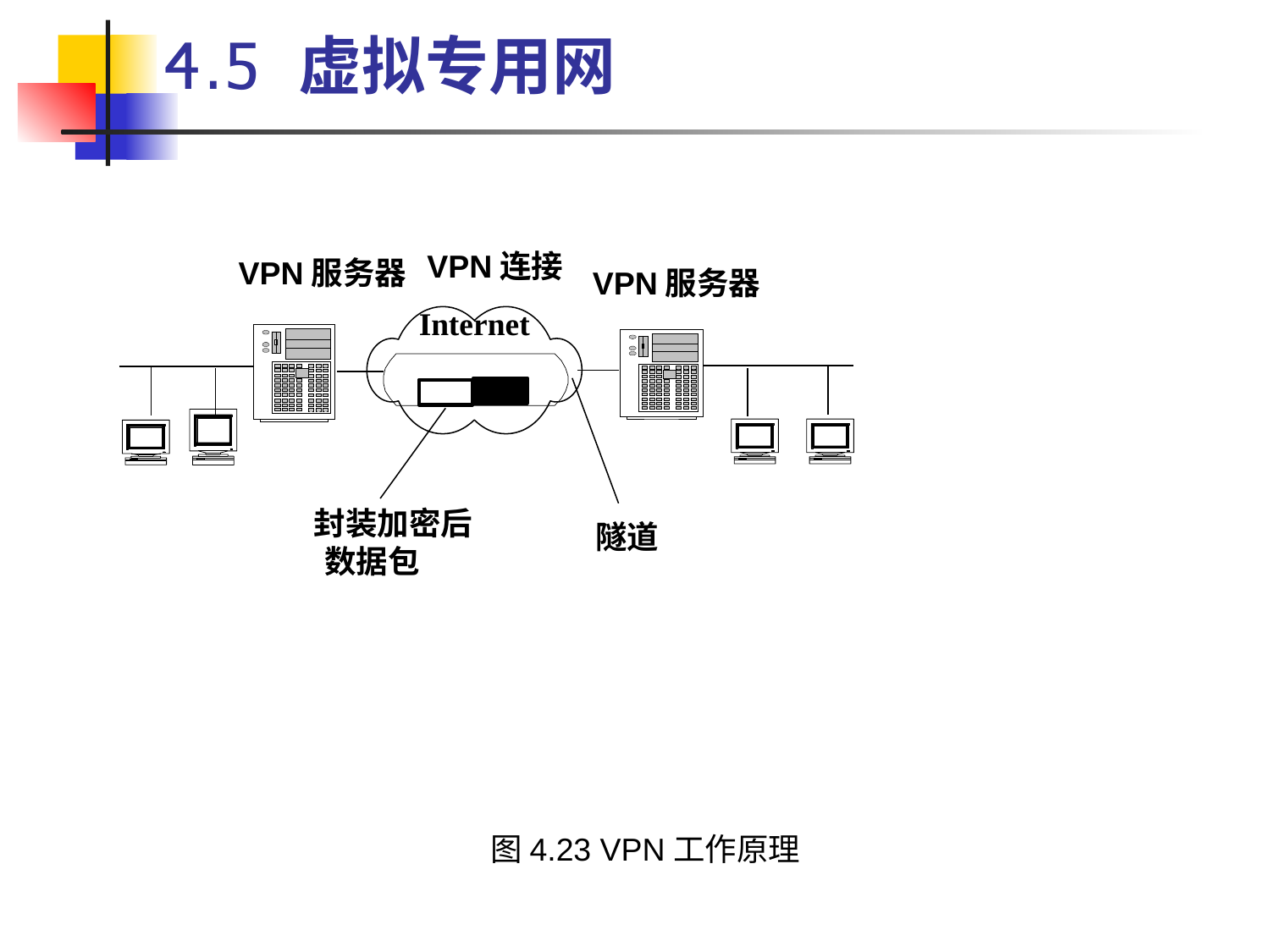

4.5 虚拟专用网
VPN连接
VPN服务器
VPN服务器
Internet

封装加密后
数据包
隧道

图4.23 VPN工作原理